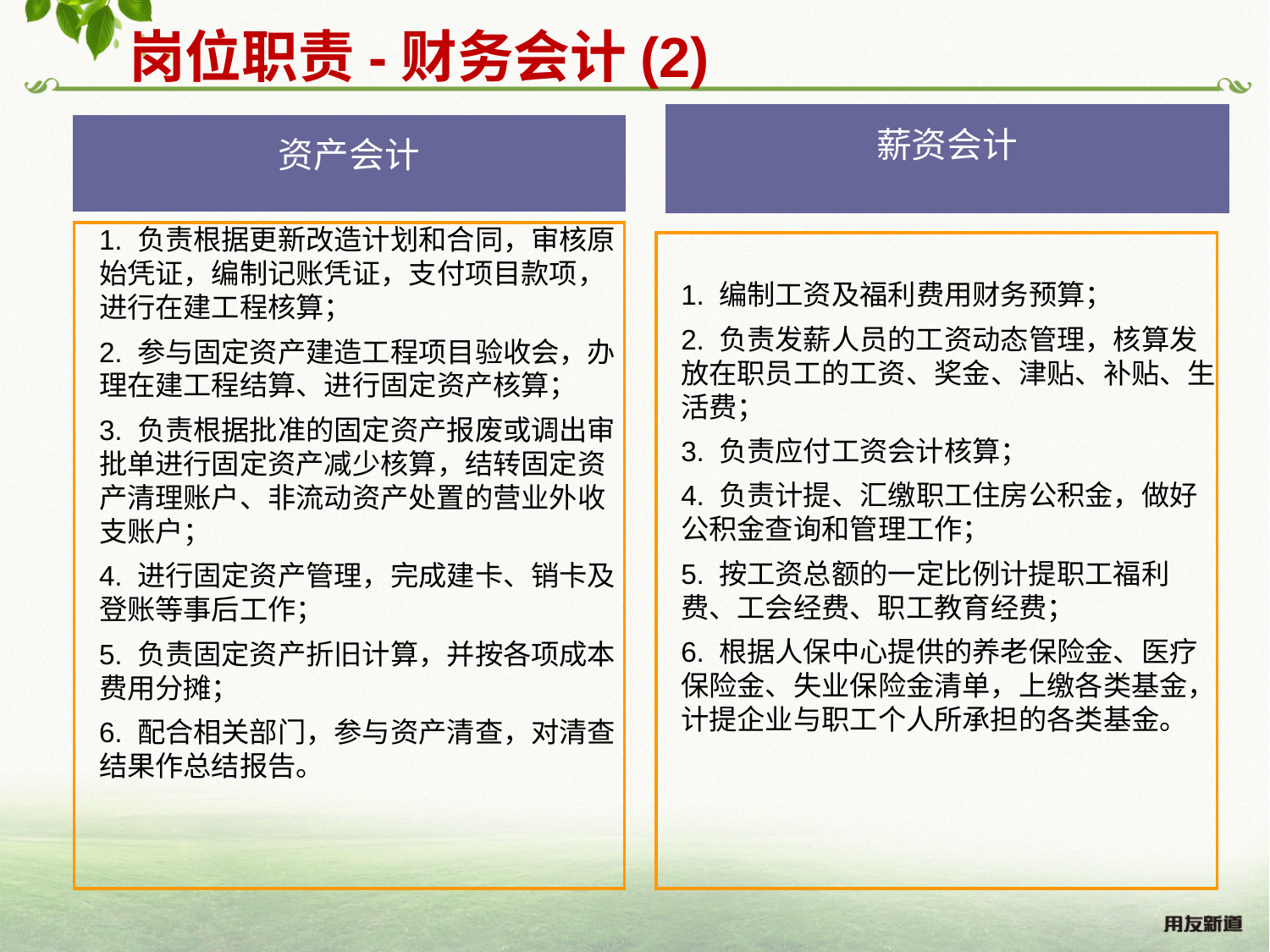

岗位职责-财务会计(2)
薪资会计
资产会计

1. 负责根据更新改造计划和合同，审核原始凭证，编制记账凭证，支付项目款项，进行在建工程核算；
2. 参与固定资产建造工程项目验收会，办理在建工程结算、进行固定资产核算；
3. 负责根据批准的固定资产报废或调出审批单进行固定资产减少核算，结转固定资产清理账户、非流动资产处置的营业外收支账户；
4. 进行固定资产管理，完成建卡、销卡及登账等事后工作；
5. 负责固定资产折旧计算，并按各项成本费用分摊；
6. 配合相关部门，参与资产清查，对清查结果作总结报告。

1. 编制工资及福利费用财务预算；
2. 负责发薪人员的工资动态管理，核算发放在职员工的工资、奖金、津贴、补贴、生活费；
3. 负责应付工资会计核算；
4. 负责计提、汇缴职工住房公积金，做好公积金查询和管理工作；
5. 按工资总额的一定比例计提职工福利费、工会经费、职工教育经费；
6. 根据人保中心提供的养老保险金、医疗保险金、失业保险金清单，上缴各类基金，计提企业与职工个人所承担的各类基金。